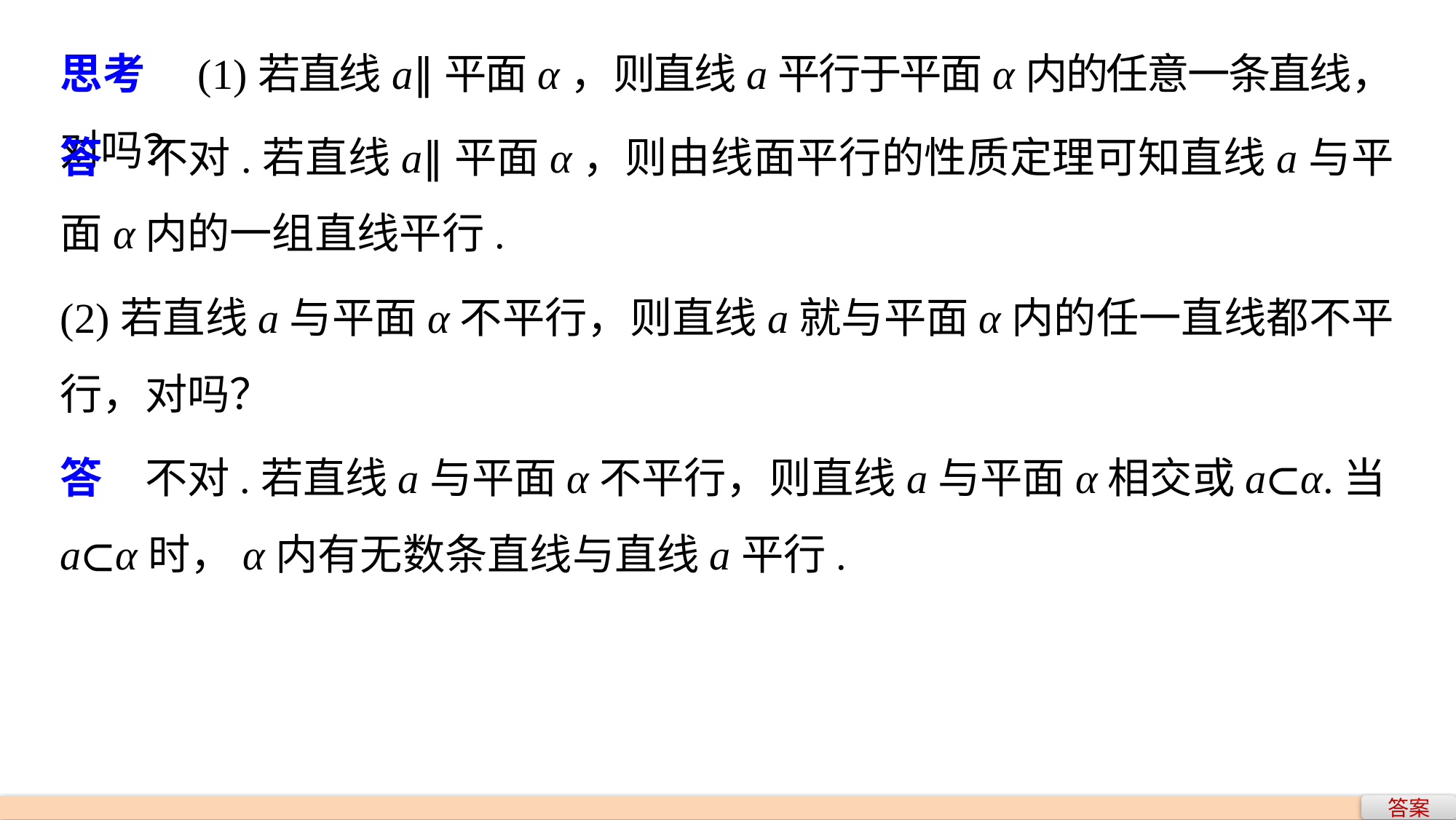

思考　(1)若直线a∥平面α，则直线a平行于平面α内的任意一条直线，对吗？
答　不对.若直线a∥平面α，则由线面平行的性质定理可知直线a与平面α内的一组直线平行.
(2)若直线a与平面α不平行，则直线a就与平面α内的任一直线都不平行，对吗？
答　不对.若直线a与平面α不平行，则直线a与平面α相交或a⊂α.当a⊂α时，α内有无数条直线与直线a平行.
答案